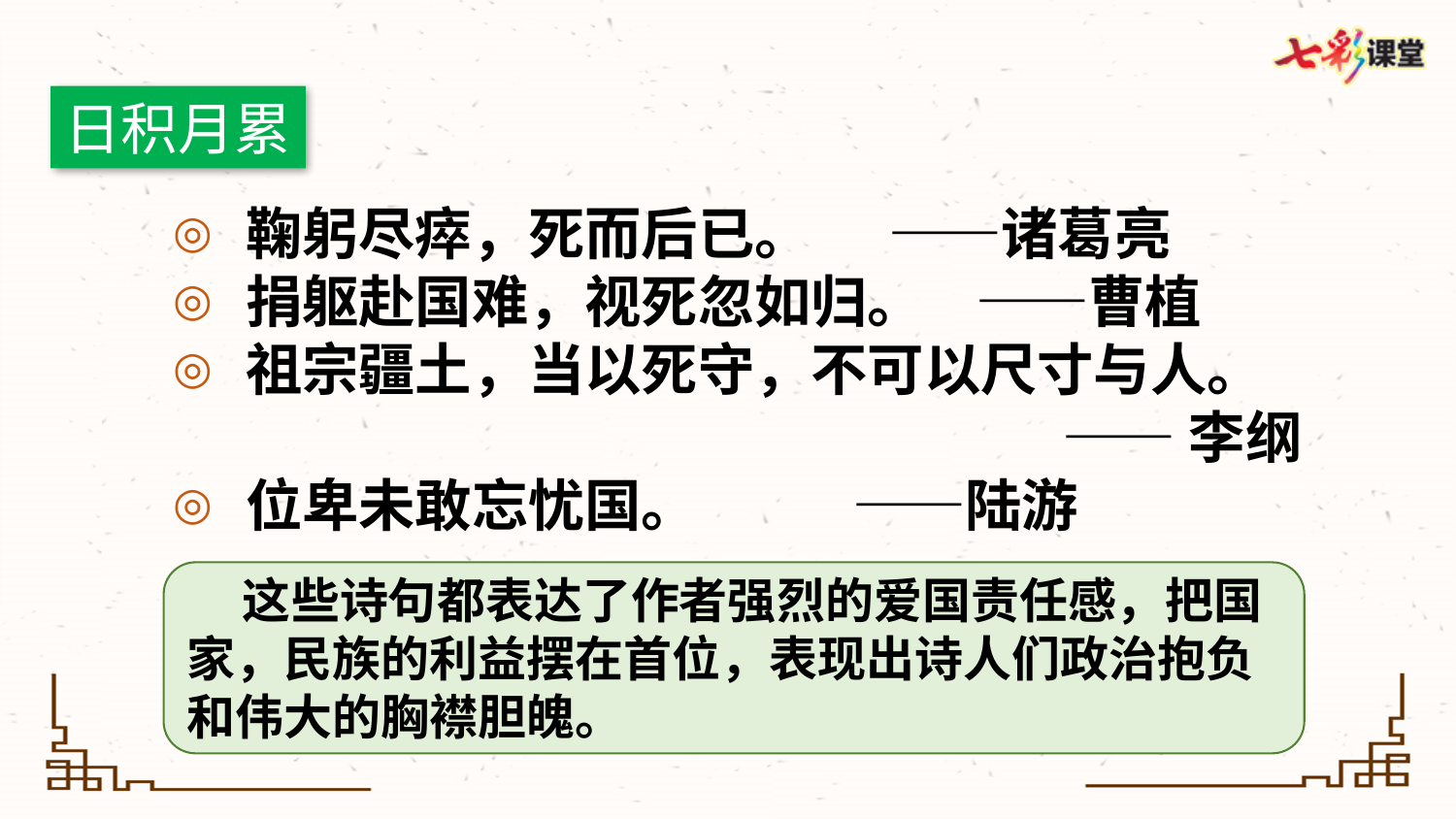

日积月累
鞠躬尽瘁，死而后已。      ——诸葛亮
捐躯赴国难，视死忽如归。    ——曹植
祖宗疆土，当以死守，不可以尺寸与人。
——李纲
位卑未敢忘忧国。            ——陆游
    这些诗句都表达了作者强烈的爱国责任感，把国家，民族的利益摆在首位，表现出诗人们政治抱负和伟大的胸襟胆魄。